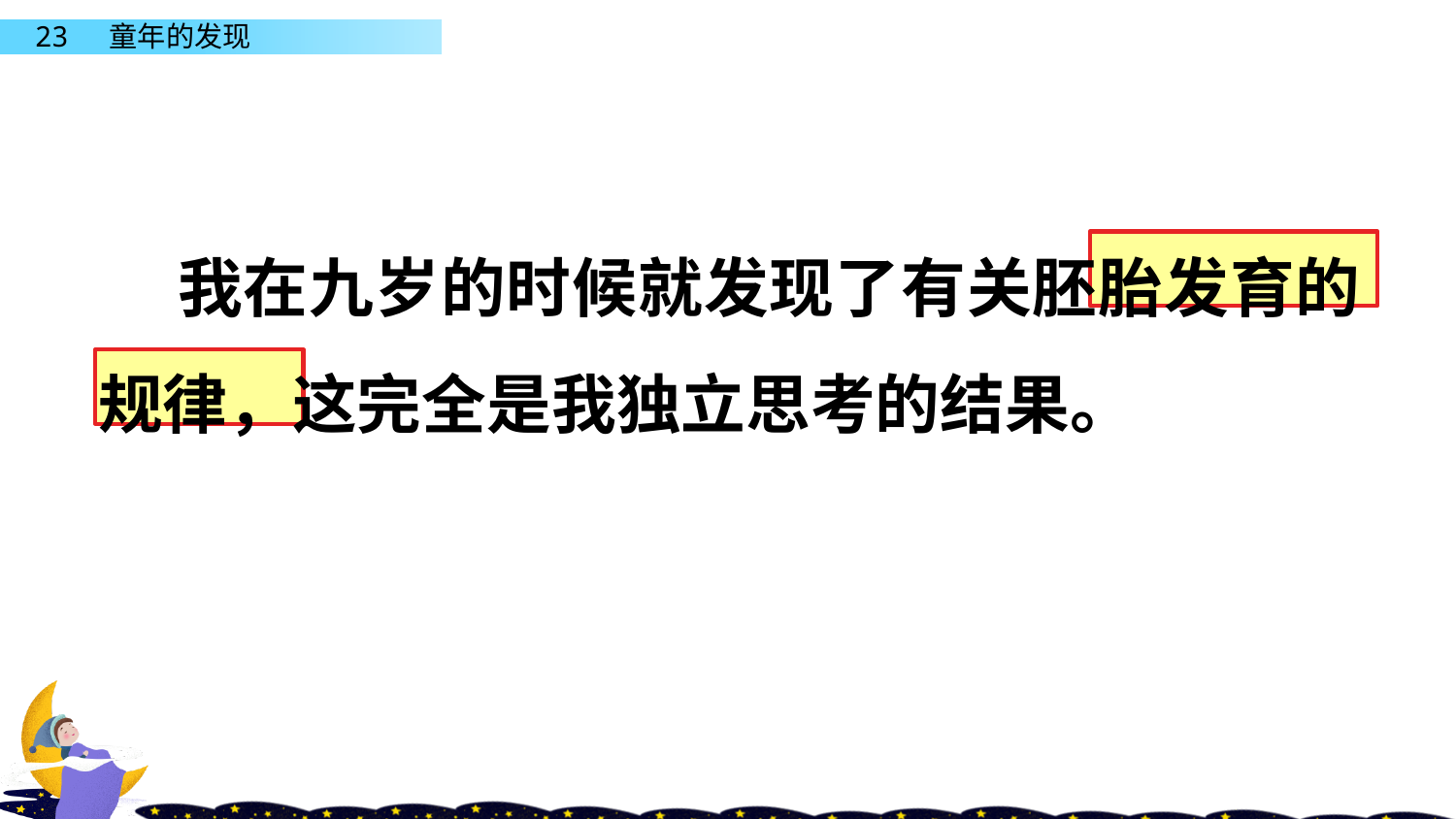

我在九岁的时候就发现了有关胚胎发育的规律，这完全是我独立思考的结果。